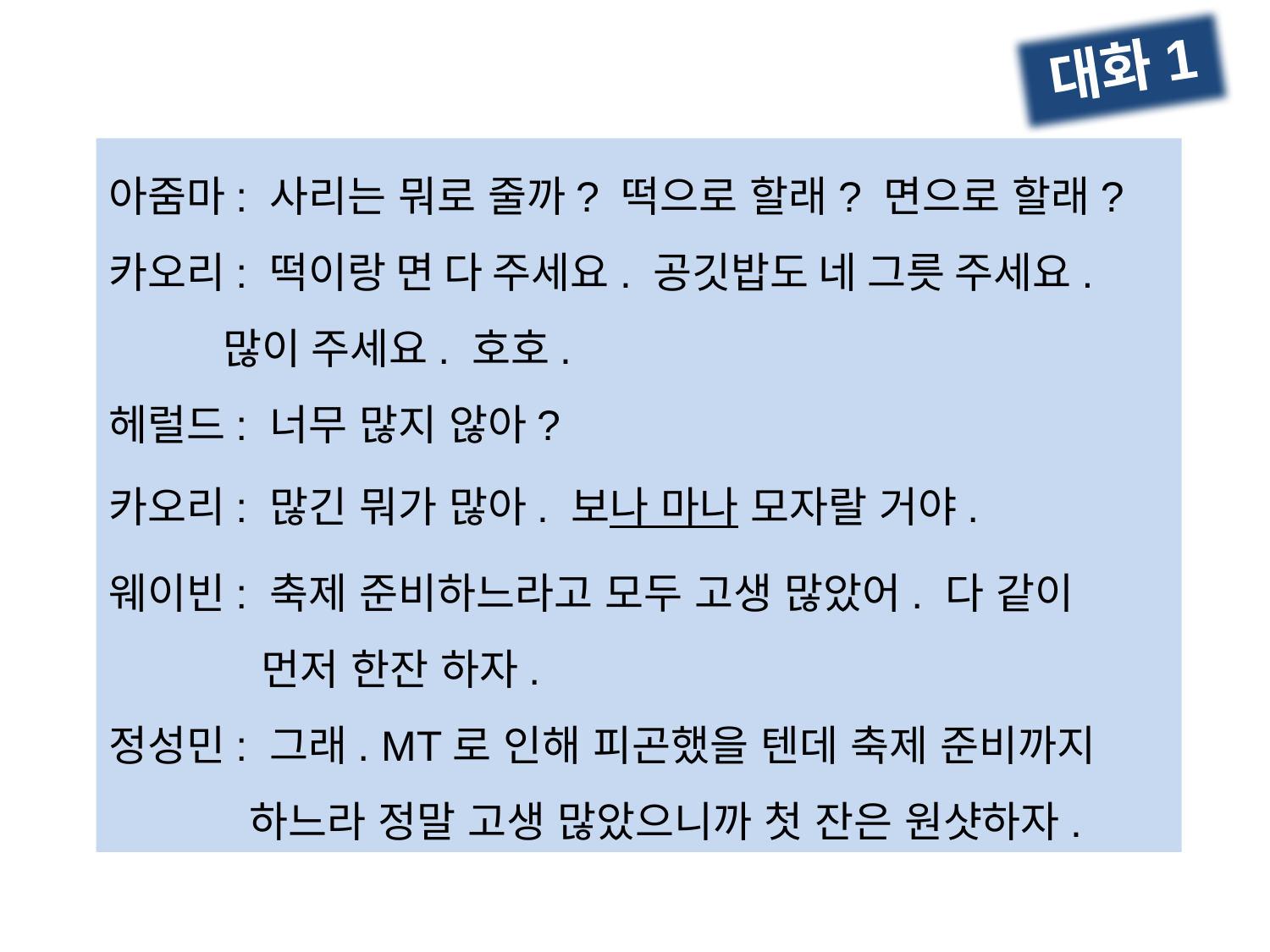

대화1
아줌마: 사리는 뭐로 줄까? 떡으로 할래? 면으로 할래?
카오리: 떡이랑 면 다 주세요. 공깃밥도 네 그릇 주세요.
           많이 주세요. 호호.
헤럴드: 너무 많지 않아?
카오리: 많긴 뭐가 많아. 보나 마나 모자랄 거야.
웨이빈: 축제 준비하느라고 모두 고생 많았어. 다 같이
            먼저 한잔 하자.
정성민: 그래. MT로 인해 피곤했을 텐데 축제 준비까지
           하느라 정말 고생 많았으니까 첫 잔은 원샷하자.